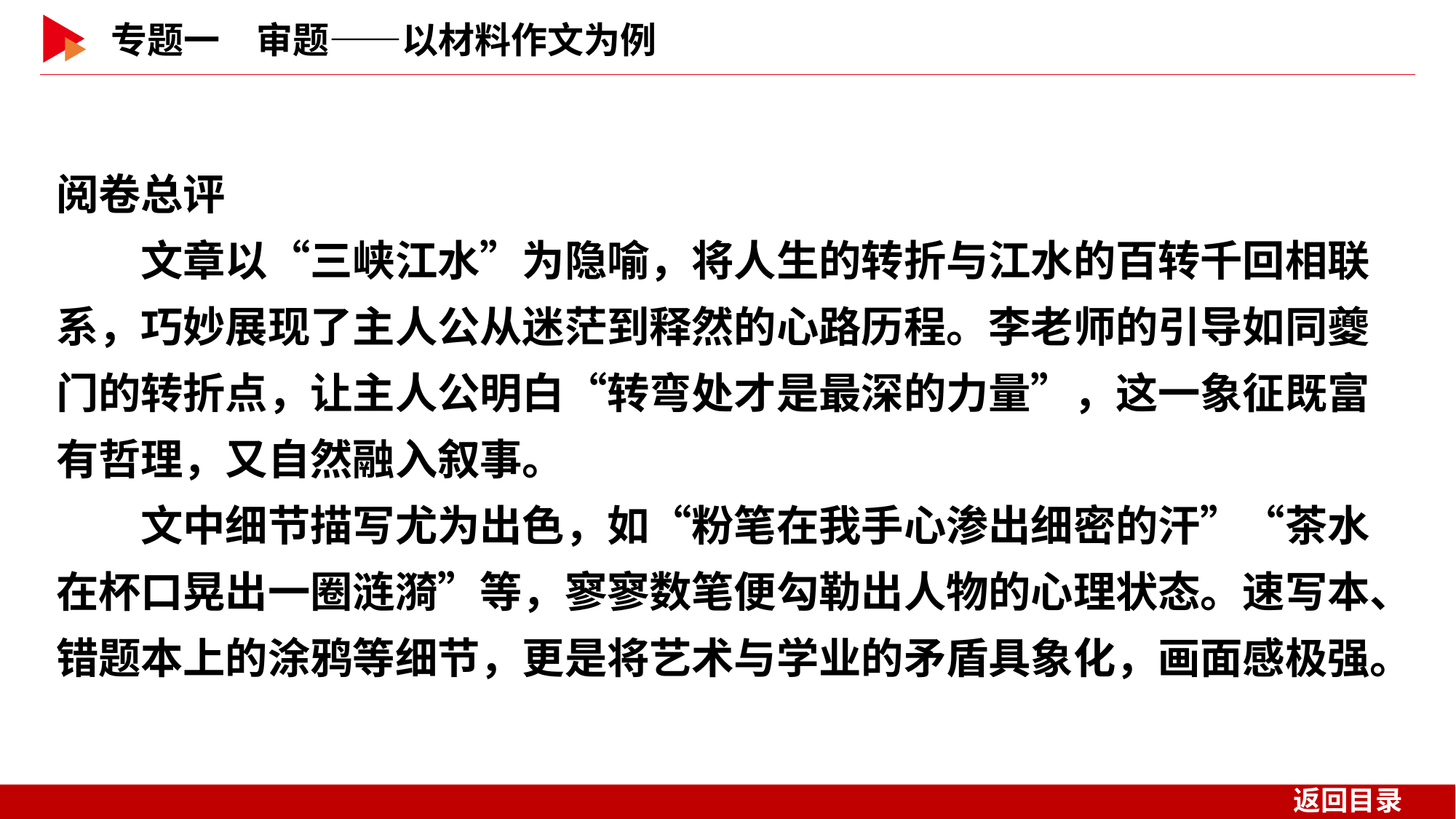

阅卷总评
　　文章以“三峡江水”为隐喻，将人生的转折与江水的百转千回相联系，巧妙展现了主人公从迷茫到释然的心路历程。李老师的引导如同夔门的转折点，让主人公明白“转弯处才是最深的力量”，这一象征既富有哲理，又自然融入叙事。
　　文中细节描写尤为出色，如“粉笔在我手心渗出细密的汗”“茶水在杯口晃出一圈涟漪”等，寥寥数笔便勾勒出人物的心理状态。速写本、错题本上的涂鸦等细节，更是将艺术与学业的矛盾具象化，画面感极强。